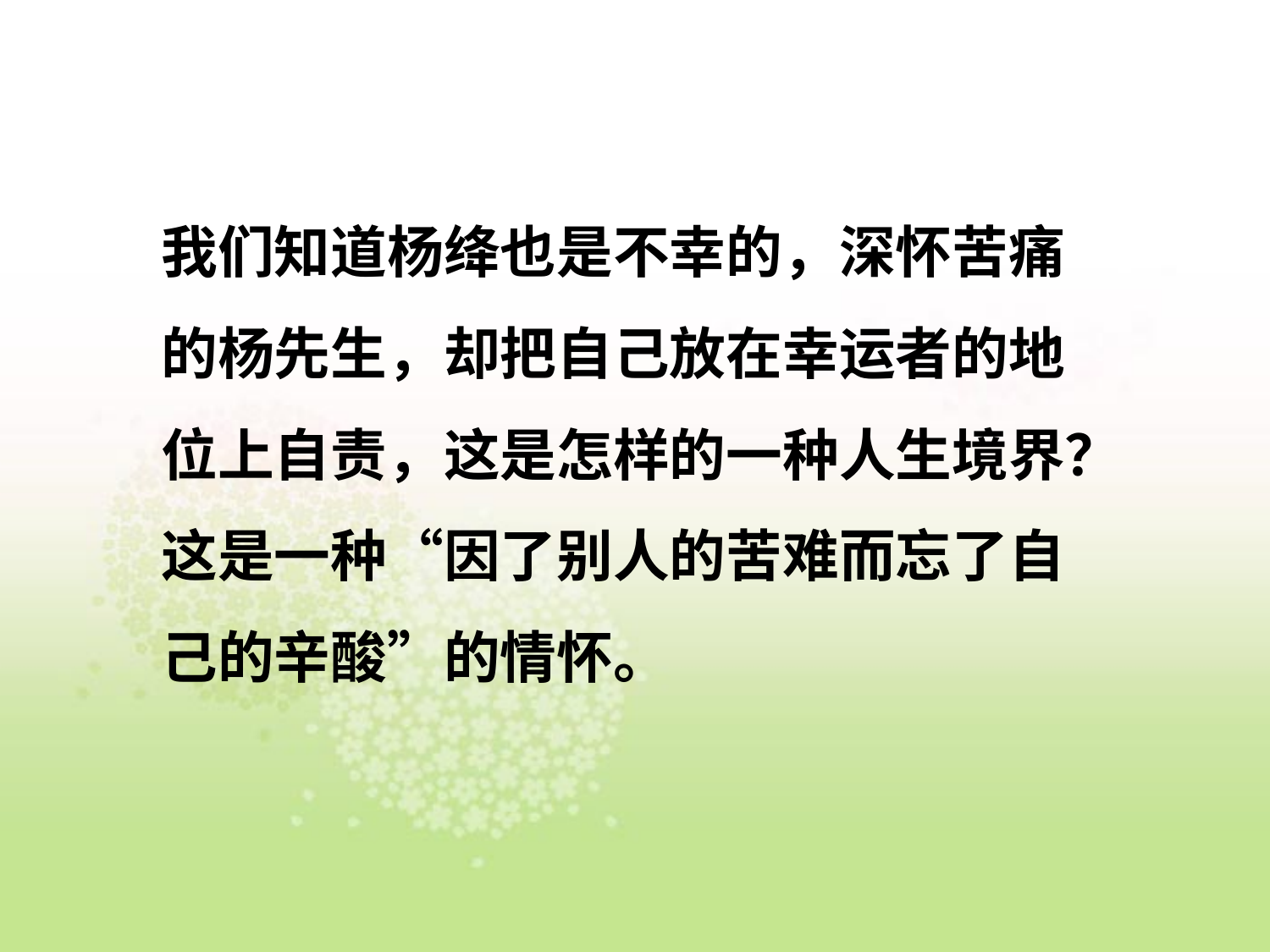

我们知道杨绛也是不幸的，深怀苦痛的杨先生，却把自己放在幸运者的地位上自责，这是怎样的一种人生境界？这是一种“因了别人的苦难而忘了自己的辛酸”的情怀。